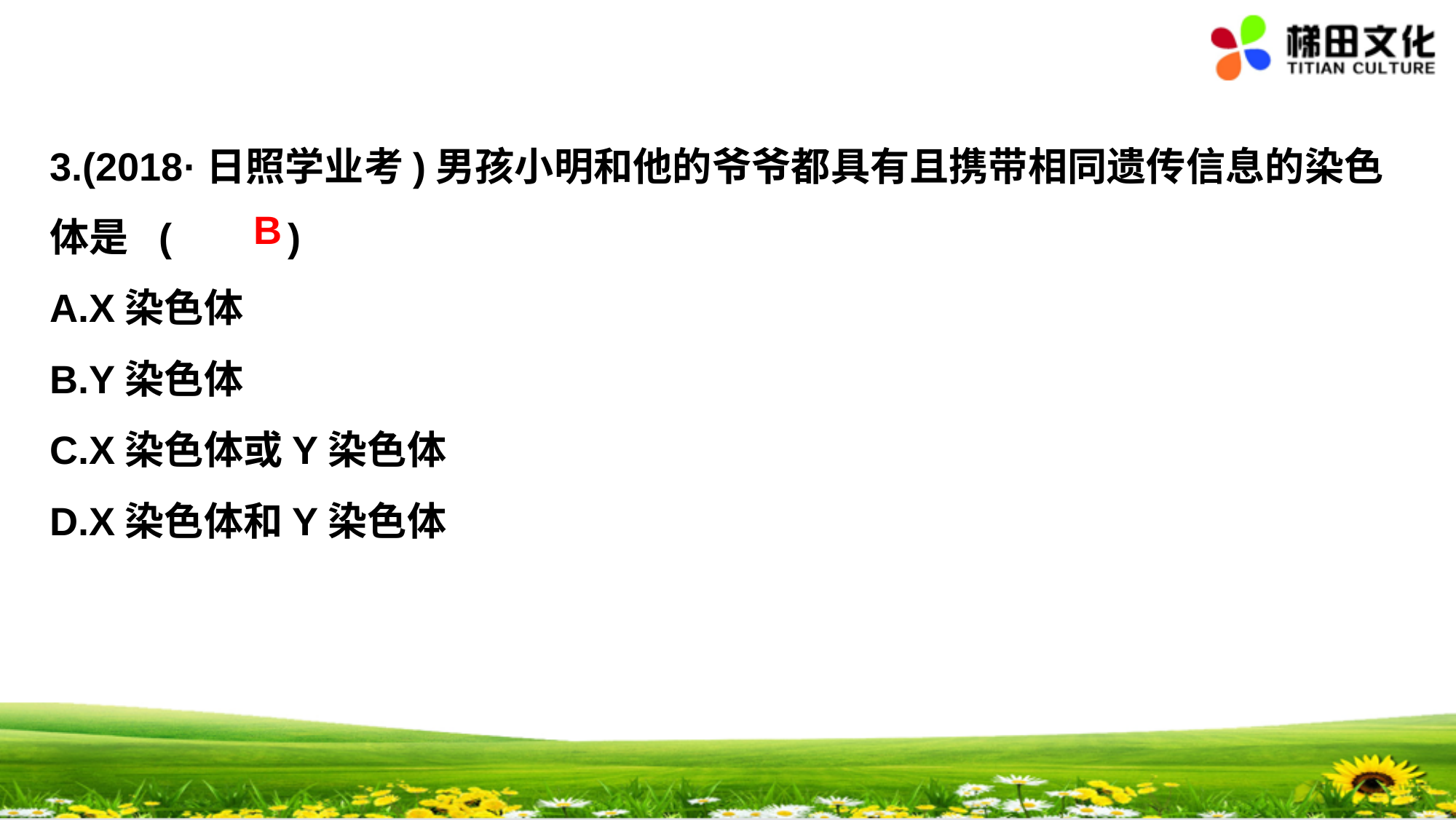

3.(2018·日照学业考)男孩小明和他的爷爷都具有且携带相同遗传信息的染色
体是	(　  　)
A.X染色体
B.Y染色体
C.X染色体或Y染色体
D.X染色体和Y染色体
B